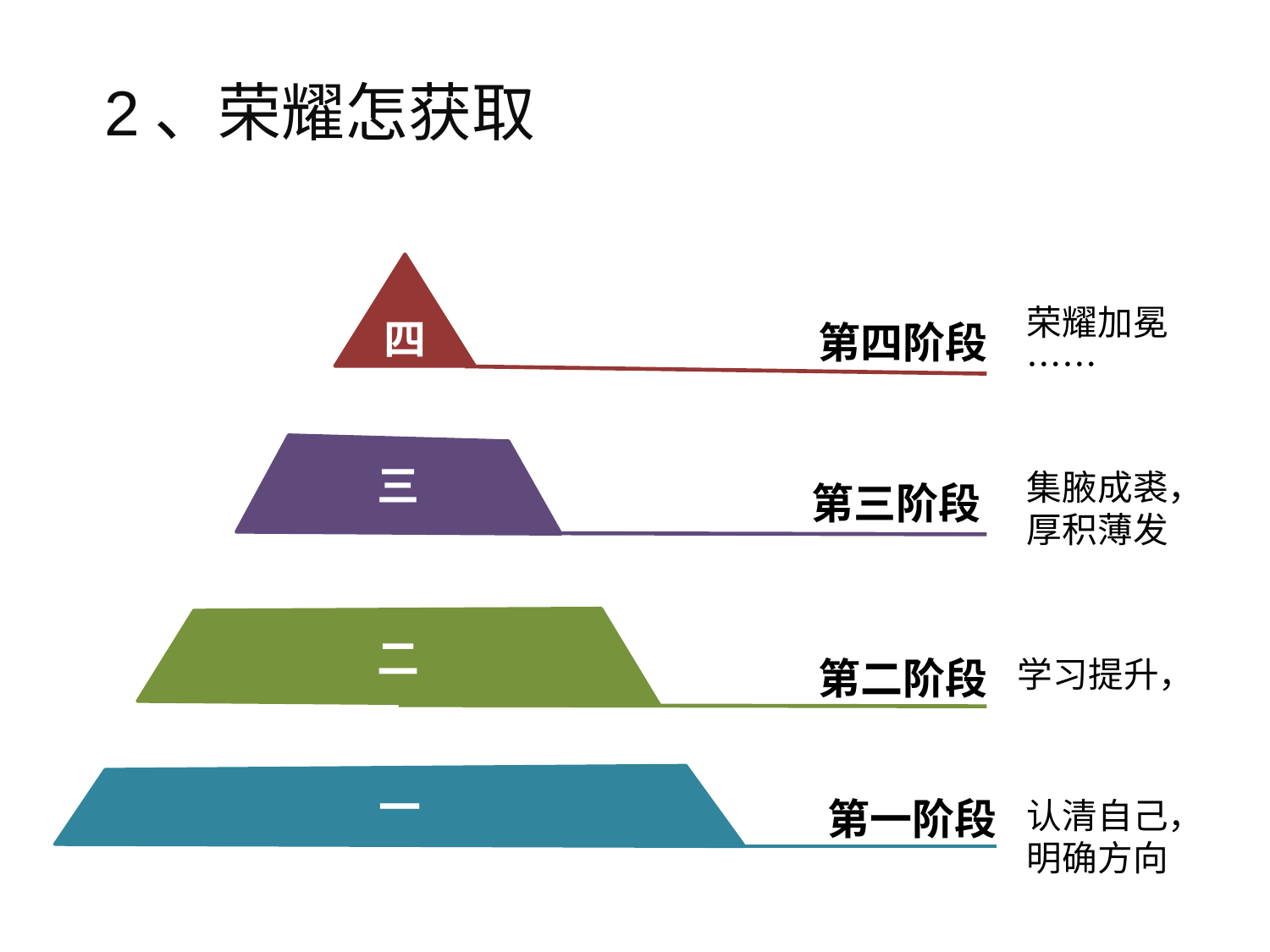

2、荣耀怎获取
四
荣耀加冕……
第四阶段
三
集腋成裘，厚积薄发
第三阶段
二
第二阶段
学习提升，
一
第一阶段
认清自己，明确方向